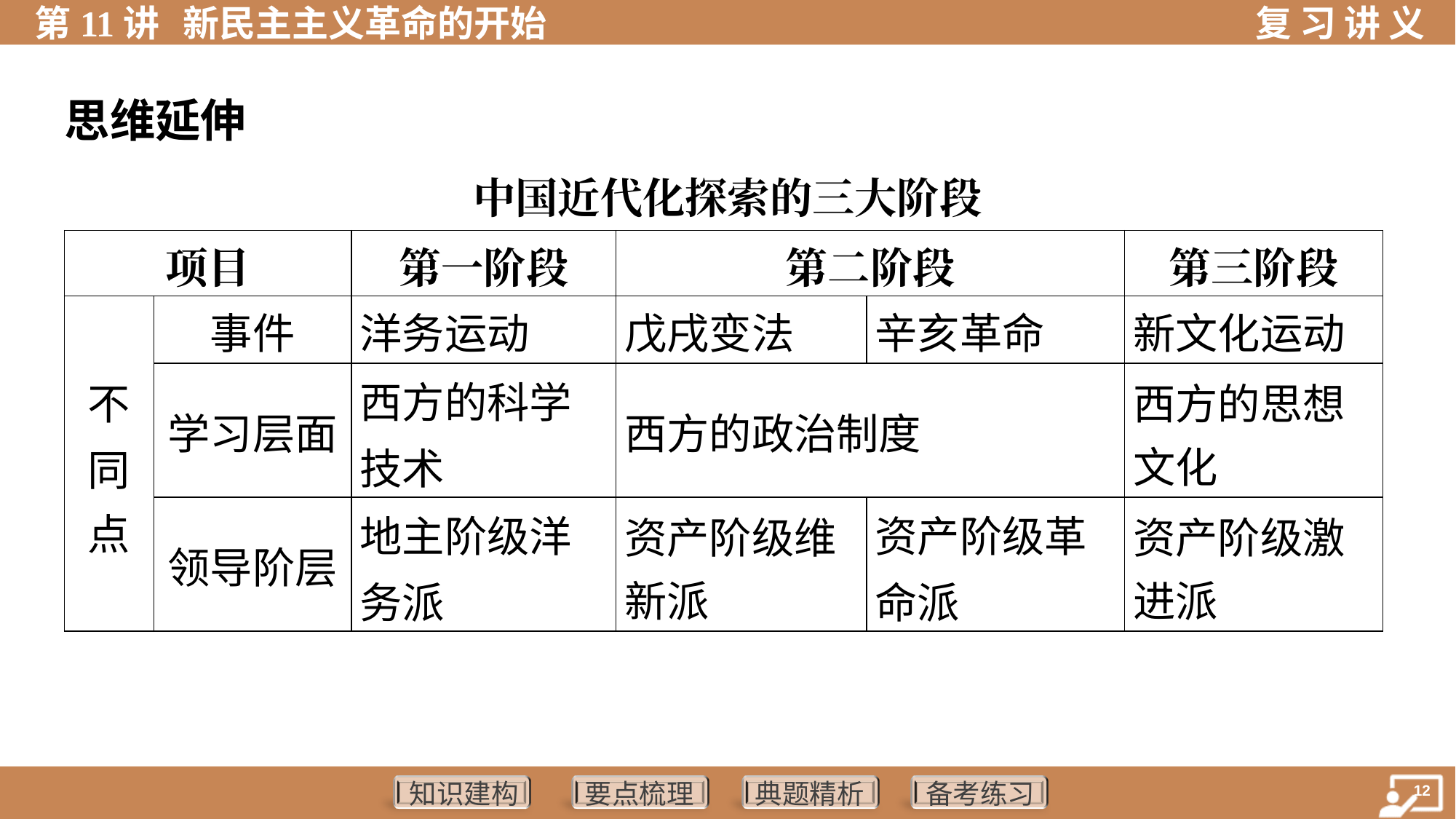

思维延伸
中国近代化探索的三大阶段
| 项目 |  | 第一阶段 | 第二阶段 |  | 第三阶段 |
| --- | --- | --- | --- | --- | --- |
| 不 同 点 | 事件 | 洋务运动 | 戊戌变法 | 辛亥革命 | 新文化运动 |
|  | 学习层面 | 西方的科学技术 | 西方的政治制度 |  | 西方的思想 文化 |
|  | 领导阶层 | 地主阶级洋务派 | 资产阶级维 新派 | 资产阶级革命派 | 资产阶级激 进派 |